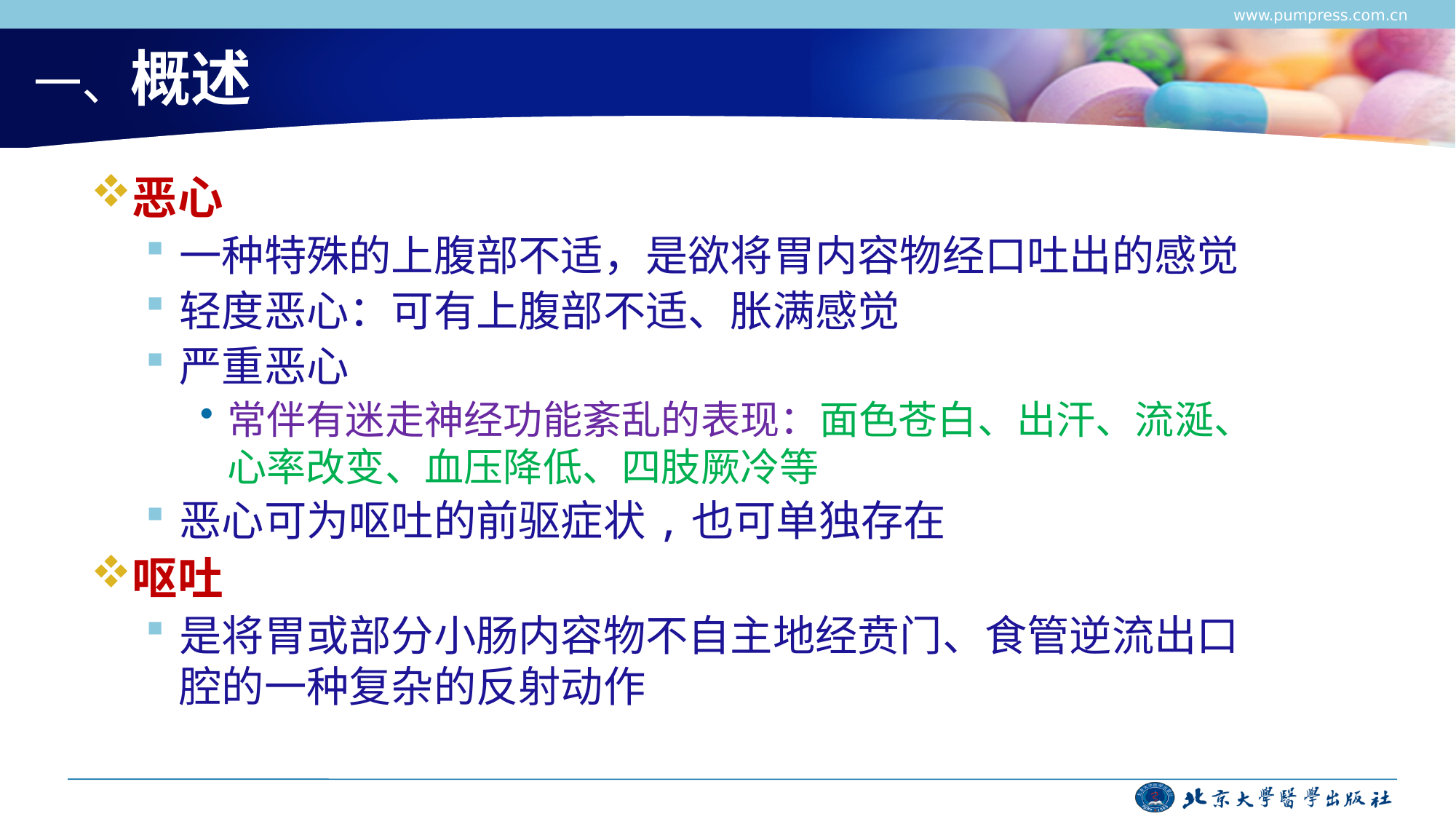

www.pumpress.com.cn
# 一、概述
恶心
一种特殊的上腹部不适，是欲将胃内容物经口吐出的感觉
轻度恶心：可有上腹部不适、胀满感觉
严重恶心
常伴有迷走神经功能紊乱的表现：面色苍白、出汗、流涎、心率改变、血压降低、四肢厥冷等
恶心可为呕吐的前驱症状,也可单独存在
呕吐
是将胃或部分小肠内容物不自主地经贲门、食管逆流出口腔的一种复杂的反射动作